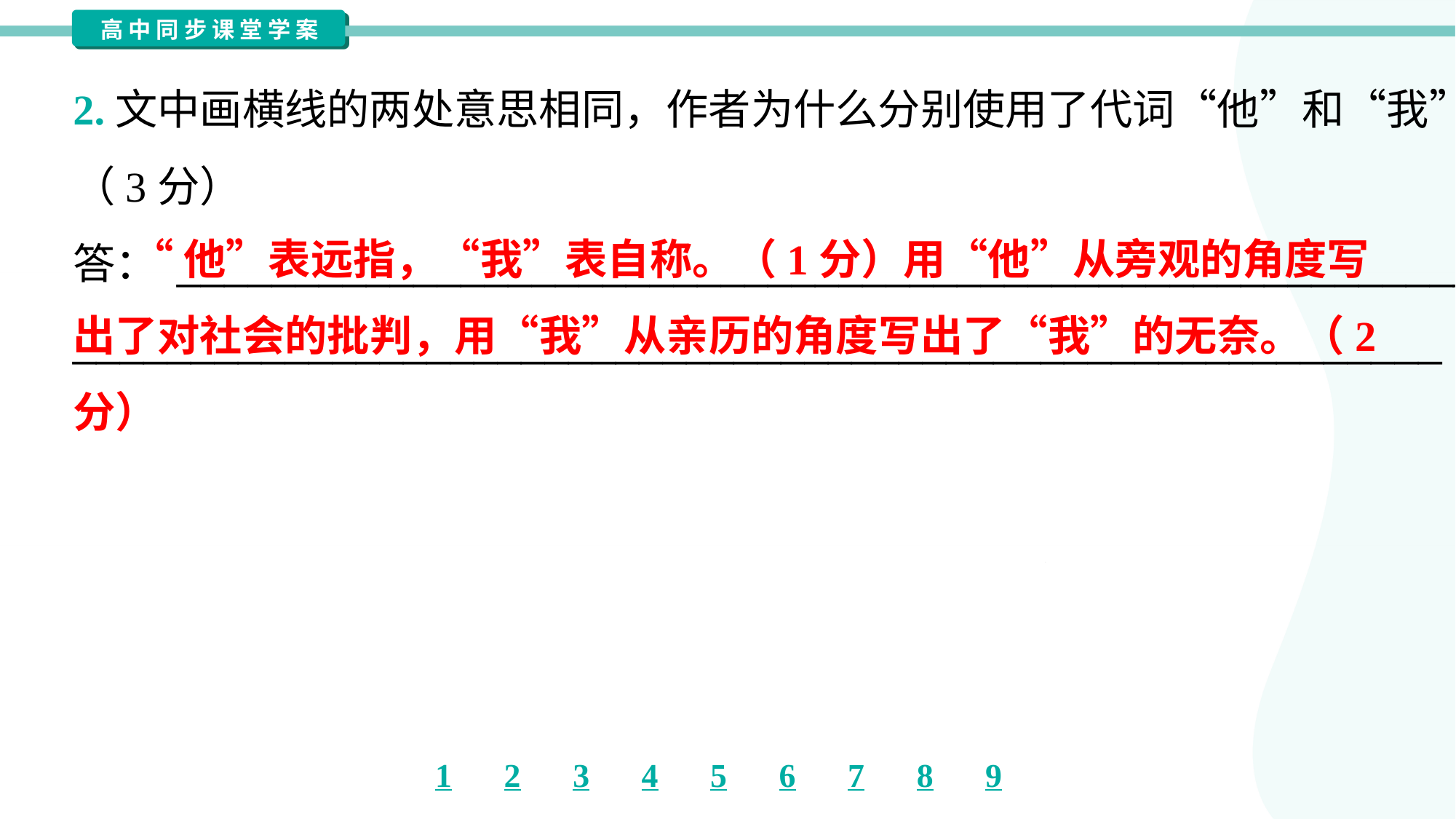

2.文中画横线的两处意思相同，作者为什么分别使用了代词“他”和“我”？
（3分）
答： ________________________________________________________
__________________________________________________________
      “他”表远指，“我”表自称。（1分）用“他”从旁观的角度写出了对社会的批判，用“我”从亲历的角度写出了“我”的无奈。（2分）